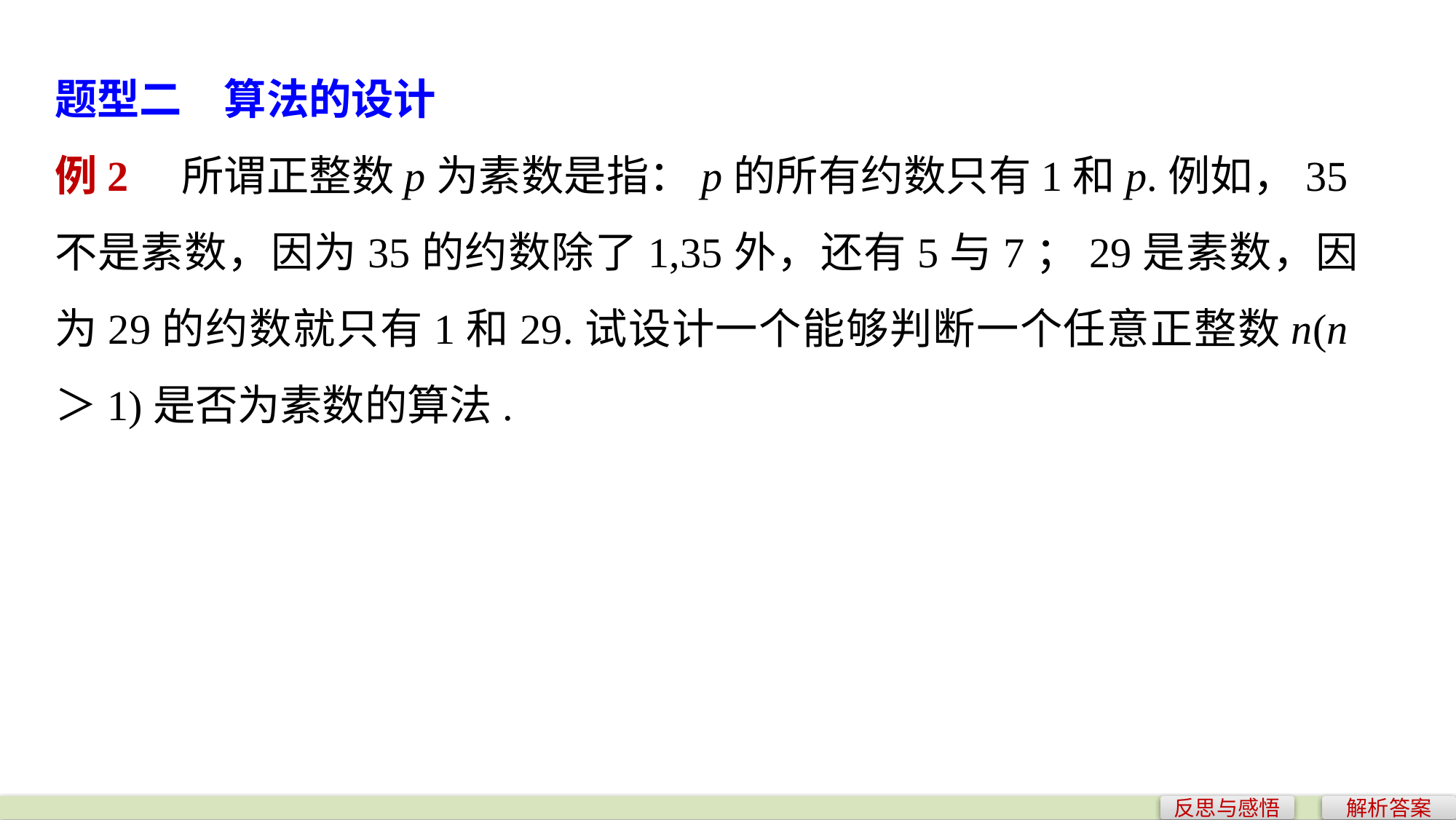

题型二　算法的设计
例2　所谓正整数p为素数是指：p的所有约数只有1和p.例如，35不是素数，因为35的约数除了1,35外，还有5与7；29是素数，因为29的约数就只有1和29.试设计一个能够判断一个任意正整数n(n＞1)是否为素数的算法.
反思与感悟
解析答案